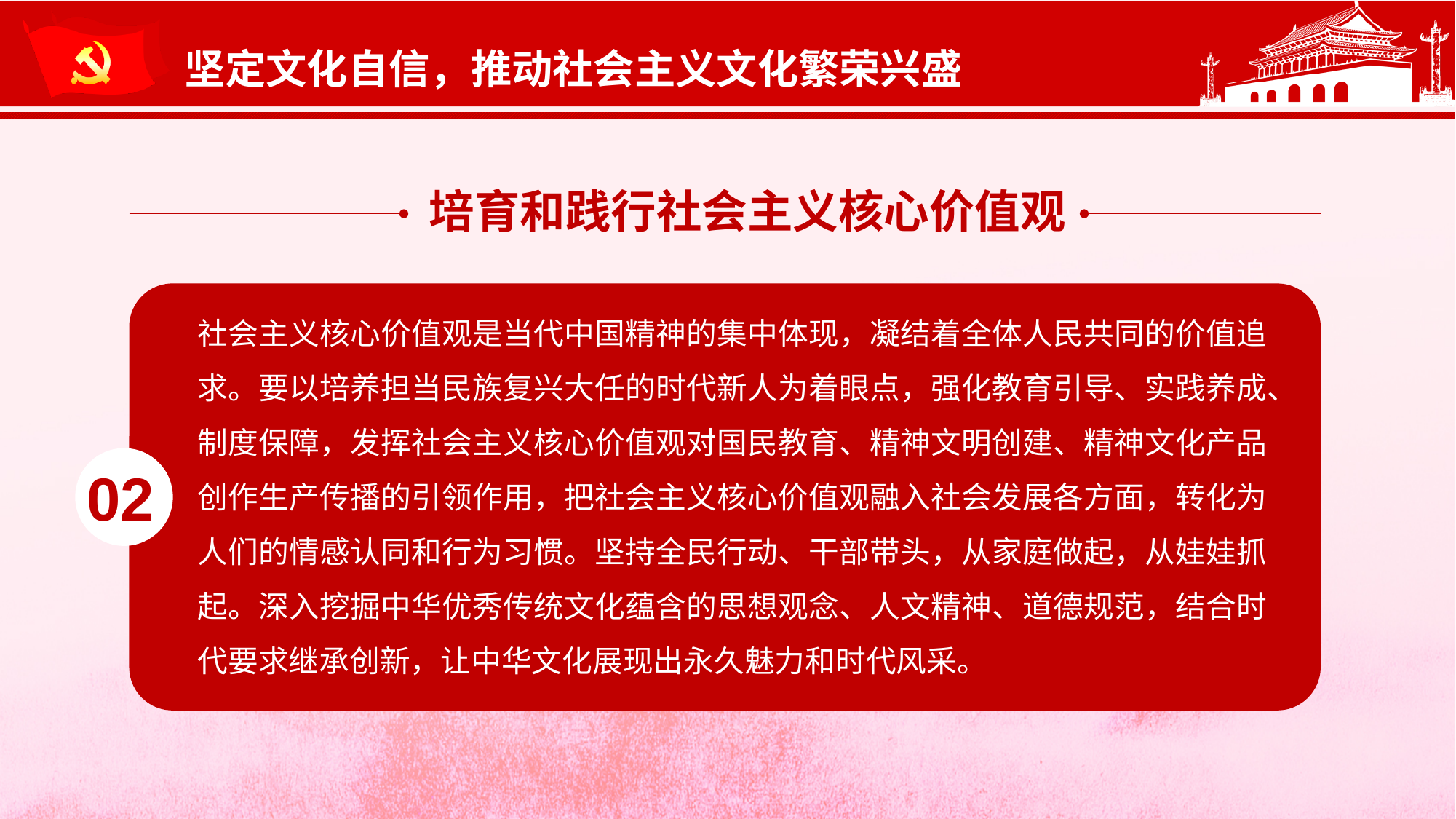

坚定文化自信，推动社会主义文化繁荣兴盛
培育和践行社会主义核心价值观

社会主义核心价值观是当代中国精神的集中体现，凝结着全体人民共同的价值追求。要以培养担当民族复兴大任的时代新人为着眼点，强化教育引导、实践养成、制度保障，发挥社会主义核心价值观对国民教育、精神文明创建、精神文化产品创作生产传播的引领作用，把社会主义核心价值观融入社会发展各方面，转化为人们的情感认同和行为习惯。坚持全民行动、干部带头，从家庭做起，从娃娃抓起。深入挖掘中华优秀传统文化蕴含的思想观念、人文精神、道德规范，结合时代要求继承创新，让中华文化展现出永久魅力和时代风采。

02